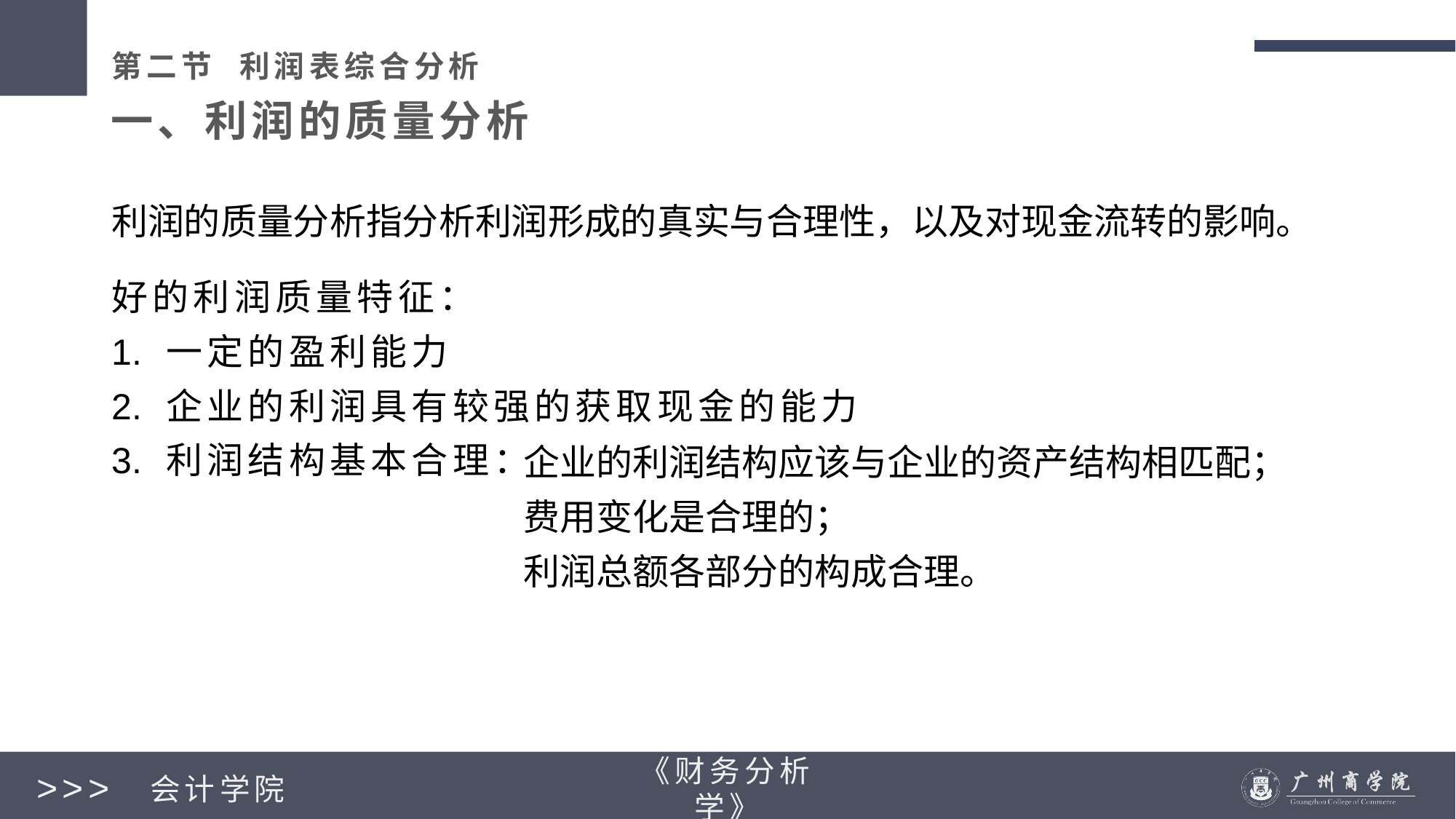

第二节  利润表综合分析

一、利润的质量分析
利润的质量分析指分析利润形成的真实与合理性，以及对现金流转的影响。
好的利润质量特征：
一定的盈利能力
企业的利润具有较强的获取现金的能力
利润结构基本合理：
企业的利润结构应该与企业的资产结构相匹配；
费用变化是合理的；
利润总额各部分的构成合理。